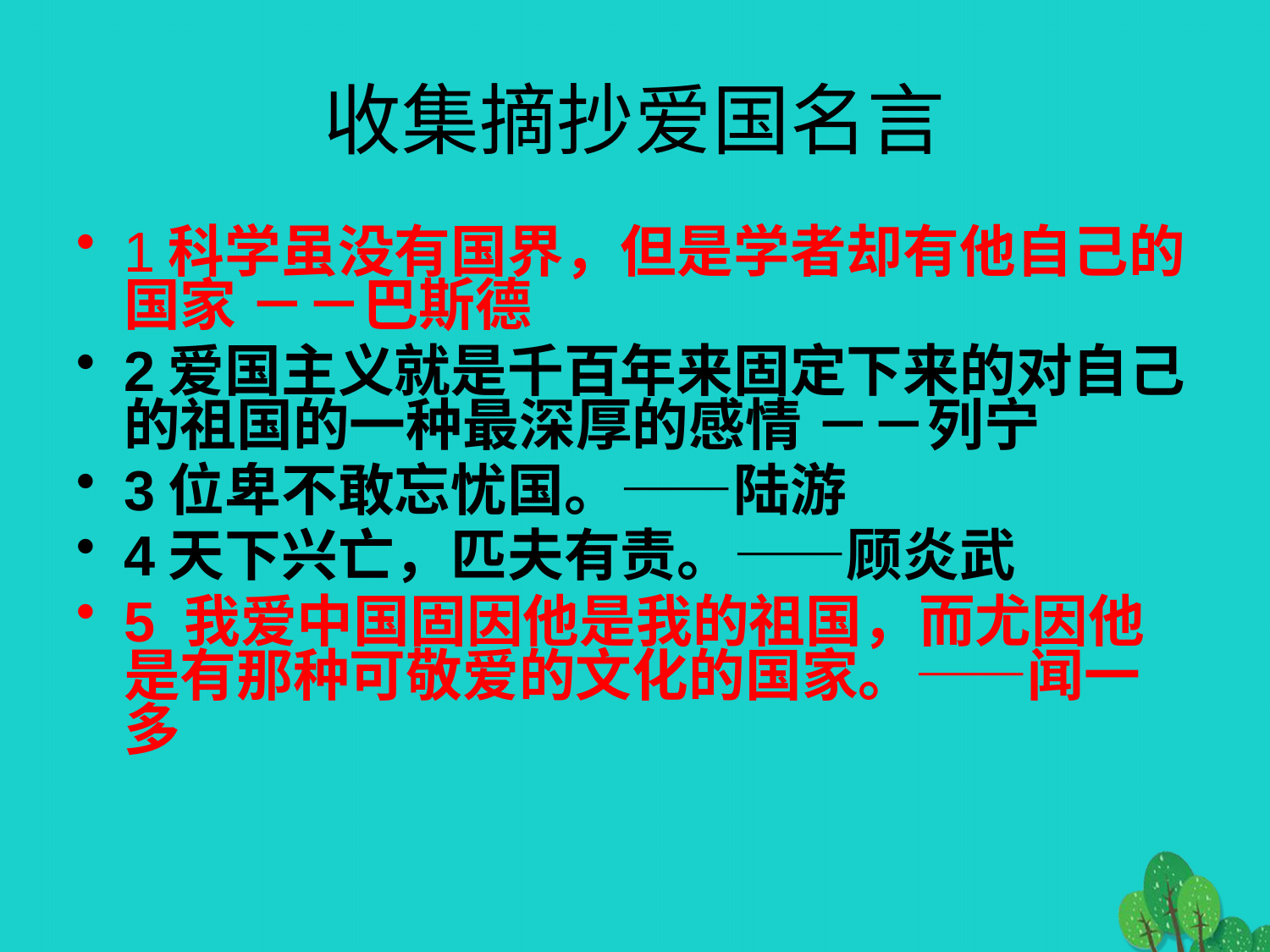

# 收集摘抄爱国名言
1科学虽没有国界，但是学者却有他自己的国家 －－巴斯德
2爱国主义就是千百年来固定下来的对自己的祖国的一种最深厚的感情 －－列宁
3位卑不敢忘忧国。——陆游
4天下兴亡，匹夫有责。——顾炎武
5 我爱中国固因他是我的祖国，而尤因他是有那种可敬爱的文化的国家。——闻一多